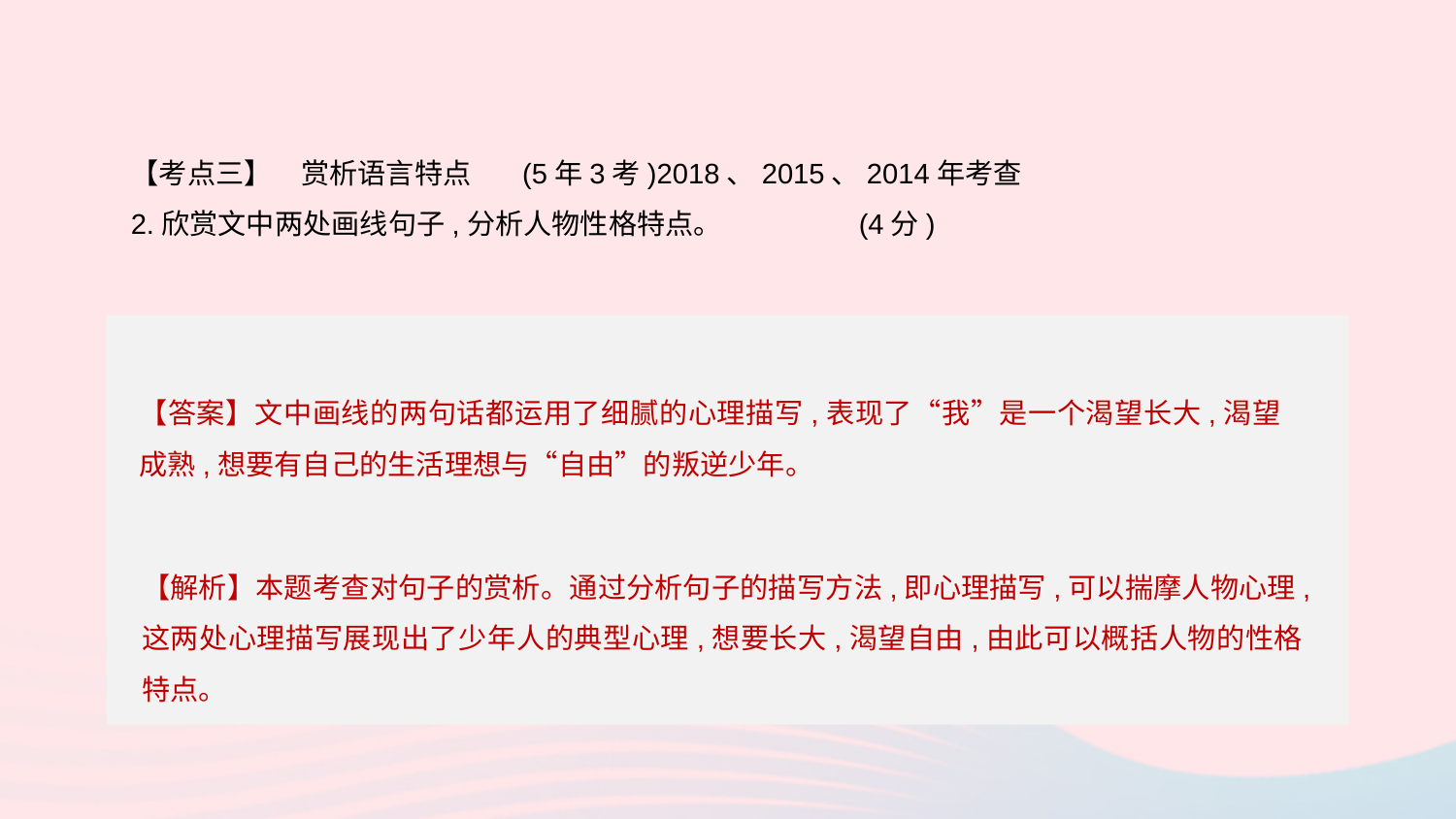

【考点三】　赏析语言特点       (5年3考)2018、2015、2014年考查
2.欣赏文中两处画线句子,分析人物性格特点。	(4分)

【答案】文中画线的两句话都运用了细腻的心理描写,表现了“我”是一个渴望长大,渴望成熟,想要有自己的生活理想与“自由”的叛逆少年。
【解析】本题考查对句子的赏析。通过分析句子的描写方法,即心理描写,可以揣摩人物心理,这两处心理描写展现出了少年人的典型心理,想要长大,渴望自由,由此可以概括人物的性格特点。